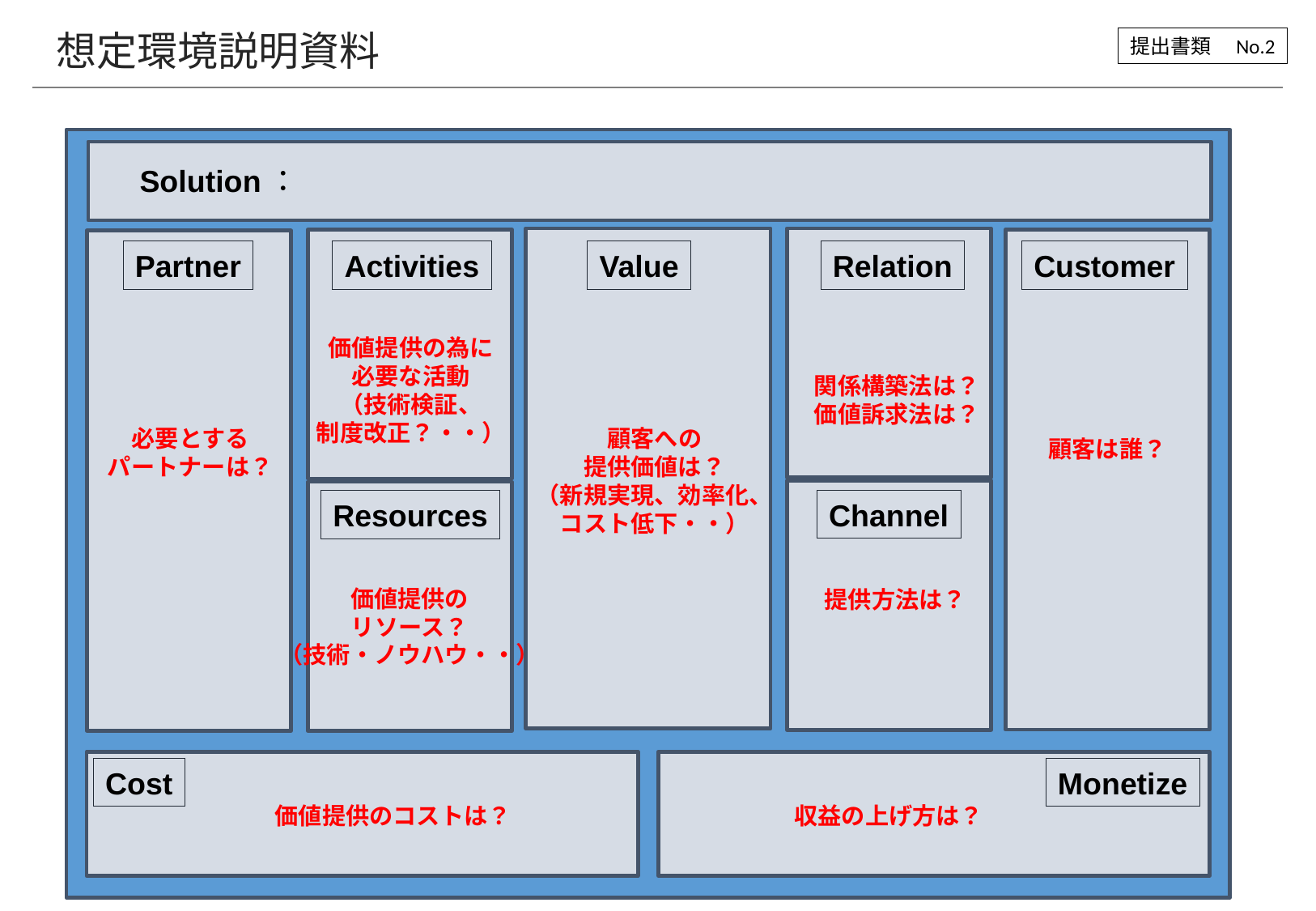

想定環境説明資料
提出書類　No.2

Solution：

Partner
Activities
Value
Relation
Customer
価値提供の為に
必要な活動
（技術検証、
制度改正？・・）
関係構築法は？
価値訴求法は？
必要とする
パートナーは？
顧客への
提供価値は？
（新規実現、効率化、
コスト低下・・）
顧客は誰？

Channel
Resources
価値提供の
リソース？
（技術・ノウハウ・・）
提供方法は？

Cost
Monetize
価値提供のコストは？
収益の上げ方は？